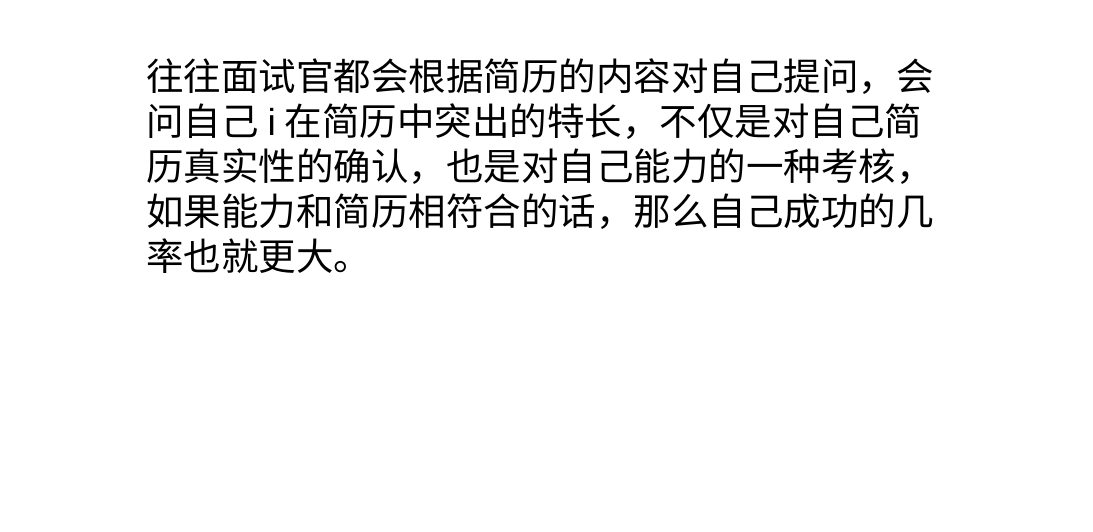

往往面试官都会根据简历的内容对自己提问，会问自己i在简历中突出的特长，不仅是对自己简历真实性的确认，也是对自己能力的一种考核，如果能力和简历相符合的话，那么自己成功的几率也就更大。
简历模板 www.jianlimuban.cn